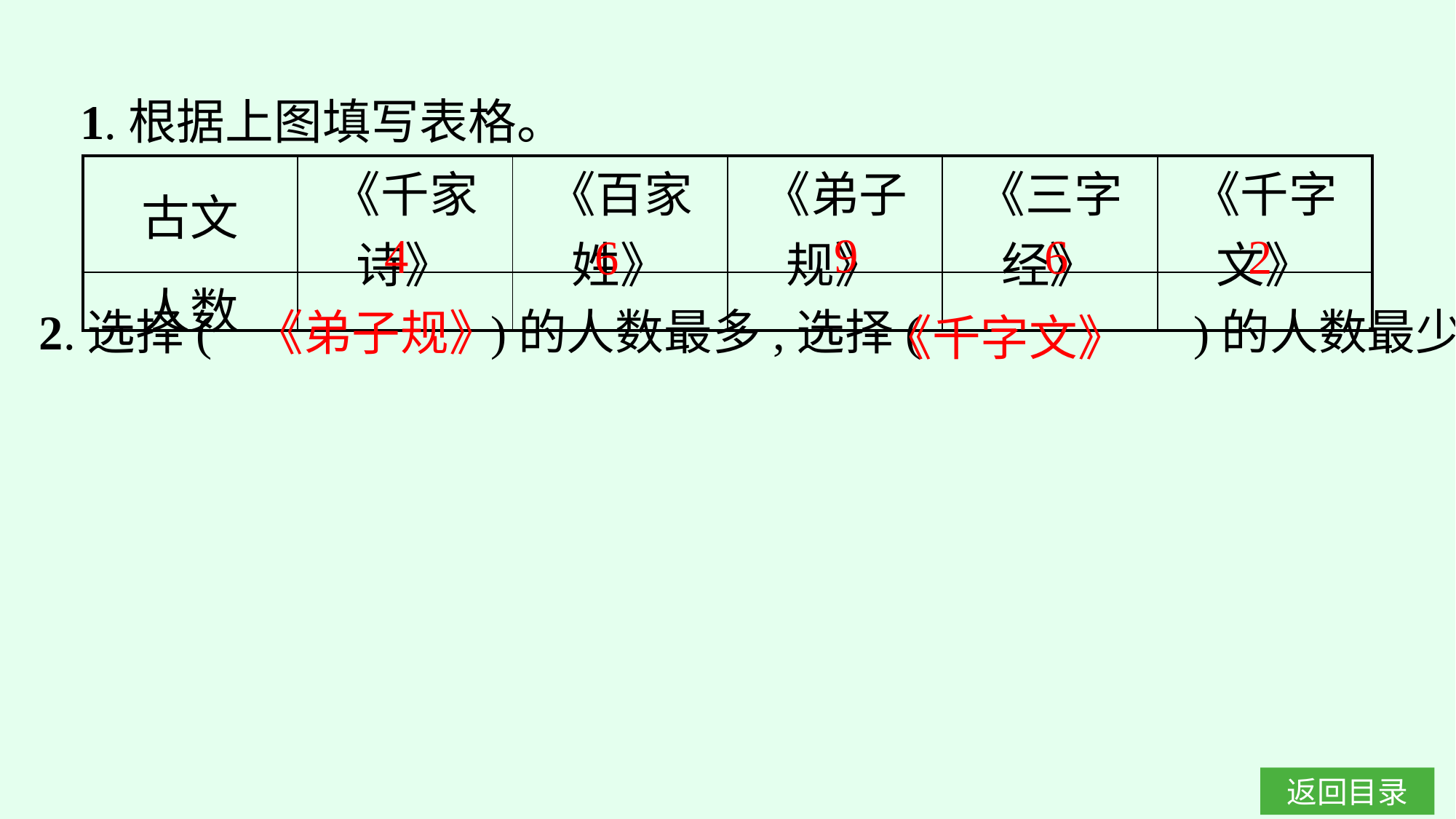

1.根据上图填写表格。
| 古文 | 《千家诗》 | 《百家姓》 | 《弟子规》 | 《三字经》 | 《千字文》 |
| --- | --- | --- | --- | --- | --- |
| 人数 |  |  |  |  |  |
9
4
6
2
6
2.选择(     　　　　)的人数最多,选择(　　     　　)的人数最少。
《弟子规》
《千字文》